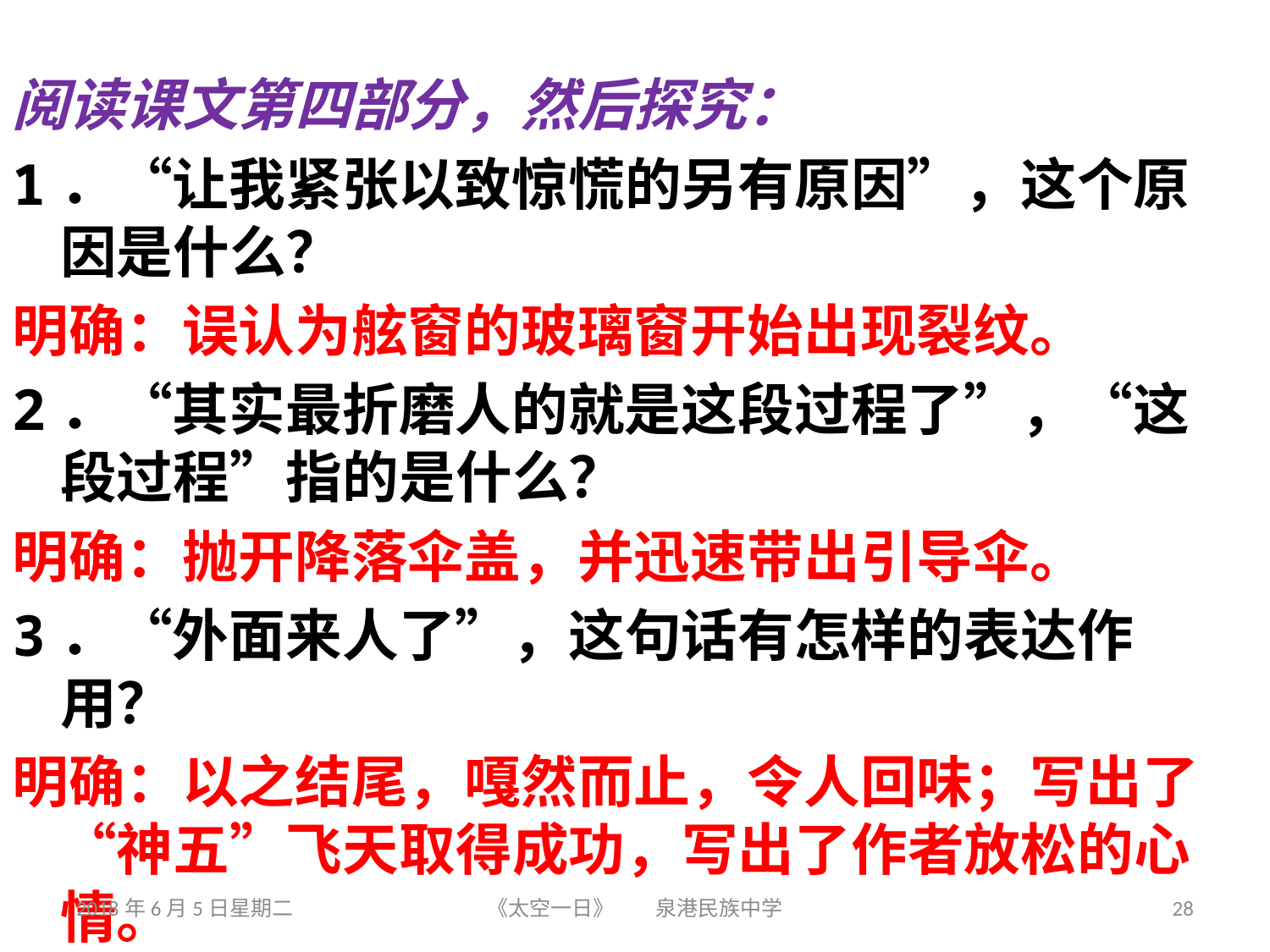

阅读课文第四部分，然后探究：
1．“让我紧张以致惊慌的另有原因”，这个原因是什么？
明确：误认为舷窗的玻璃窗开始出现裂纹。
2．“其实最折磨人的就是这段过程了”，“这段过程”指的是什么？
明确：抛开降落伞盖，并迅速带出引导伞。
3．“外面来人了”，这句话有怎样的表达作用？
明确：以之结尾，嘎然而止，令人回味；写出了“神五”飞天取得成功，写出了作者放松的心情。

2018年6月5日星期二
《太空一日》         泉港民族中学
28